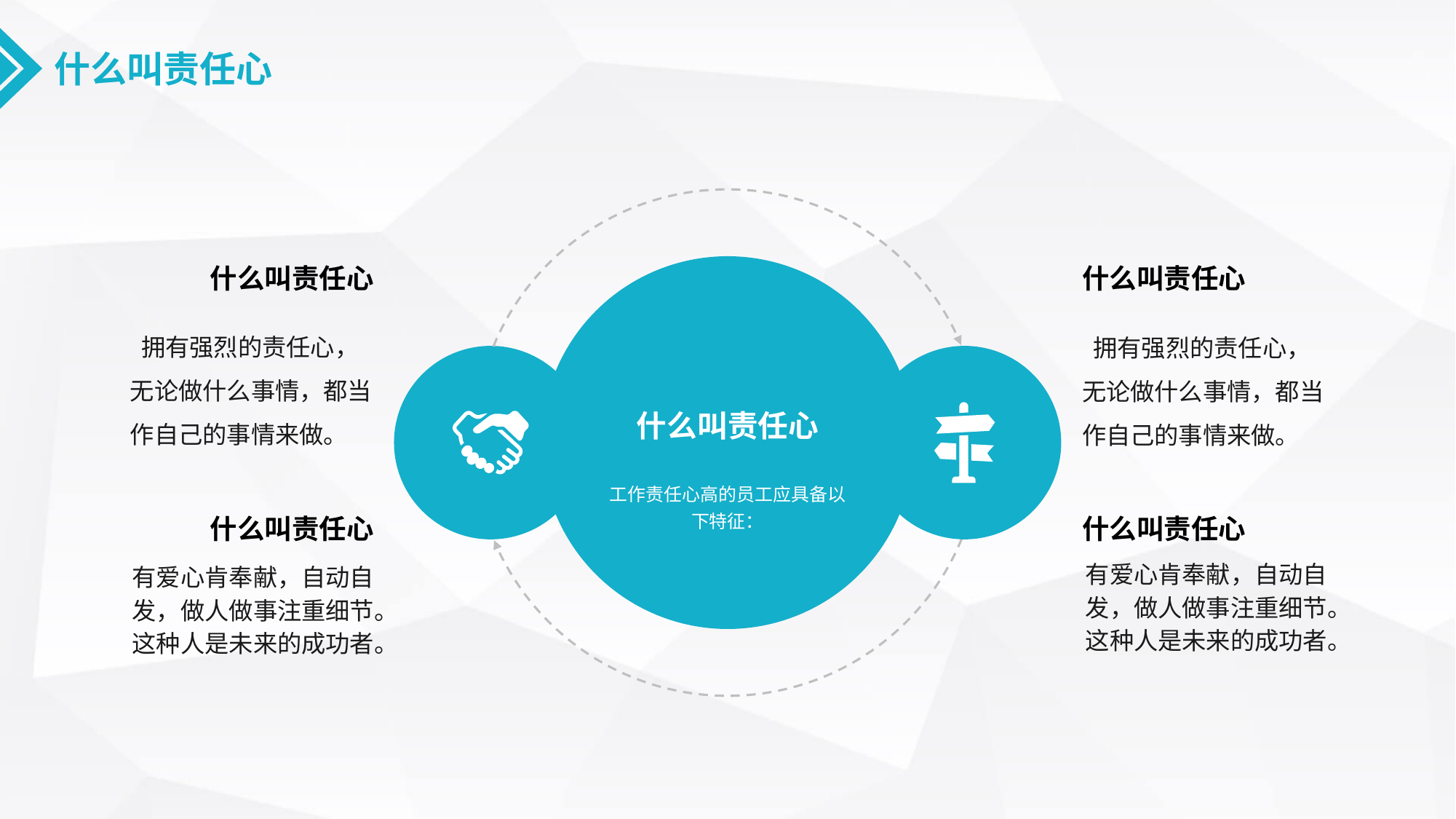

什么叫责任心

工作责任心高的员工应具备以下特征：

什么叫责任心

什么叫责任心
 拥有强烈的责任心，无论做什么事情，都当作自己的事情来做。
什么叫责任心
 拥有强烈的责任心，无论做什么事情，都当作自己的事情来做。
什么叫责任心
有爱心肯奉献，自动自发，做人做事注重细节。这种人是未来的成功者。
什么叫责任心
有爱心肯奉献，自动自发，做人做事注重细节。这种人是未来的成功者。